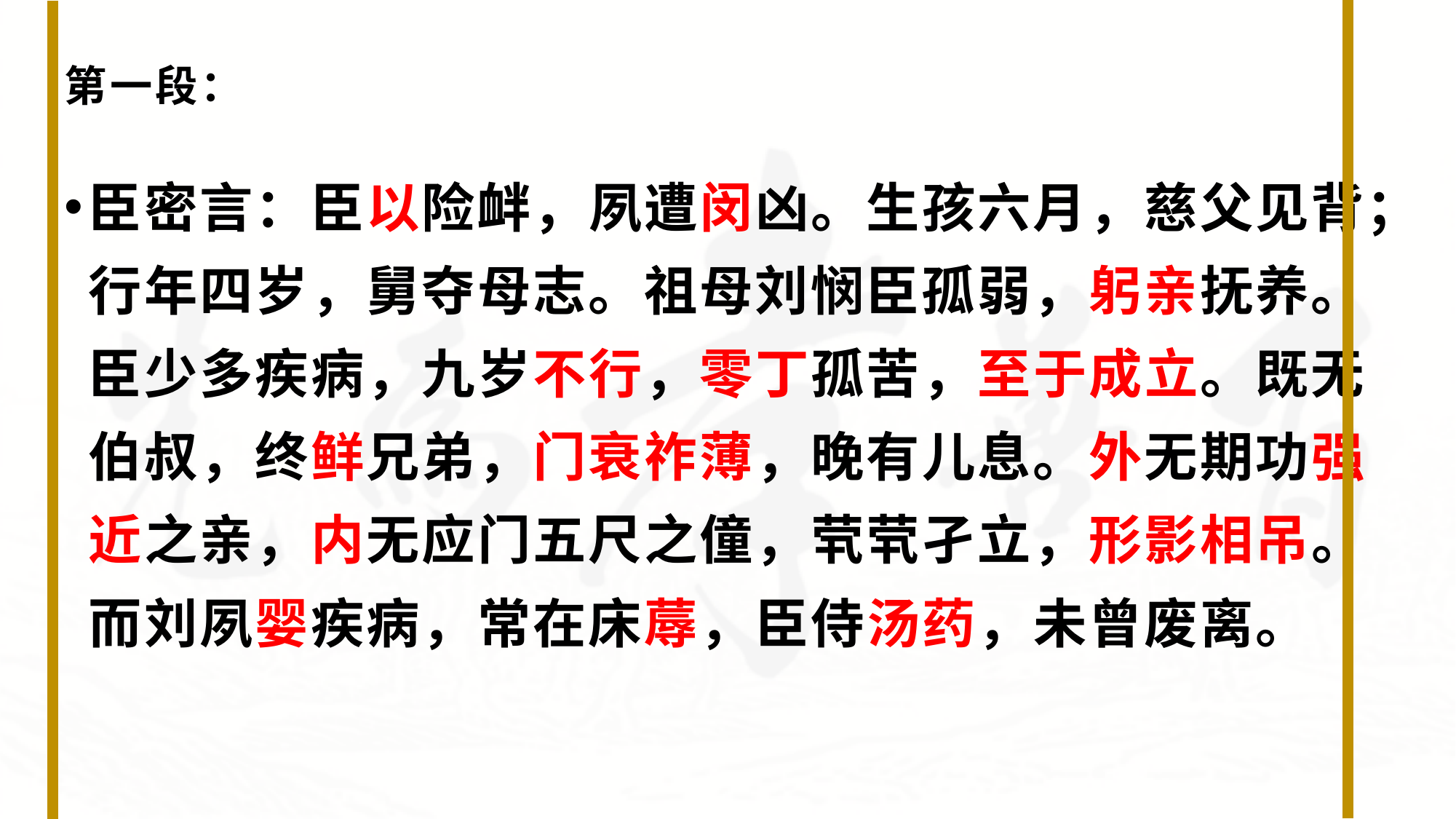

第一段：
臣密言：臣以险衅，夙遭闵凶。生孩六月，慈父见背；行年四岁，舅夺母志。祖母刘悯臣孤弱，躬亲抚养。臣少多疾病，九岁不行，零丁孤苦，至于成立。既无伯叔，终鲜兄弟，门衰祚薄，晚有儿息。外无期功强近之亲，内无应门五尺之僮，茕茕孑立，形影相吊。而刘夙婴疾病，常在床蓐，臣侍汤药，未曾废离。